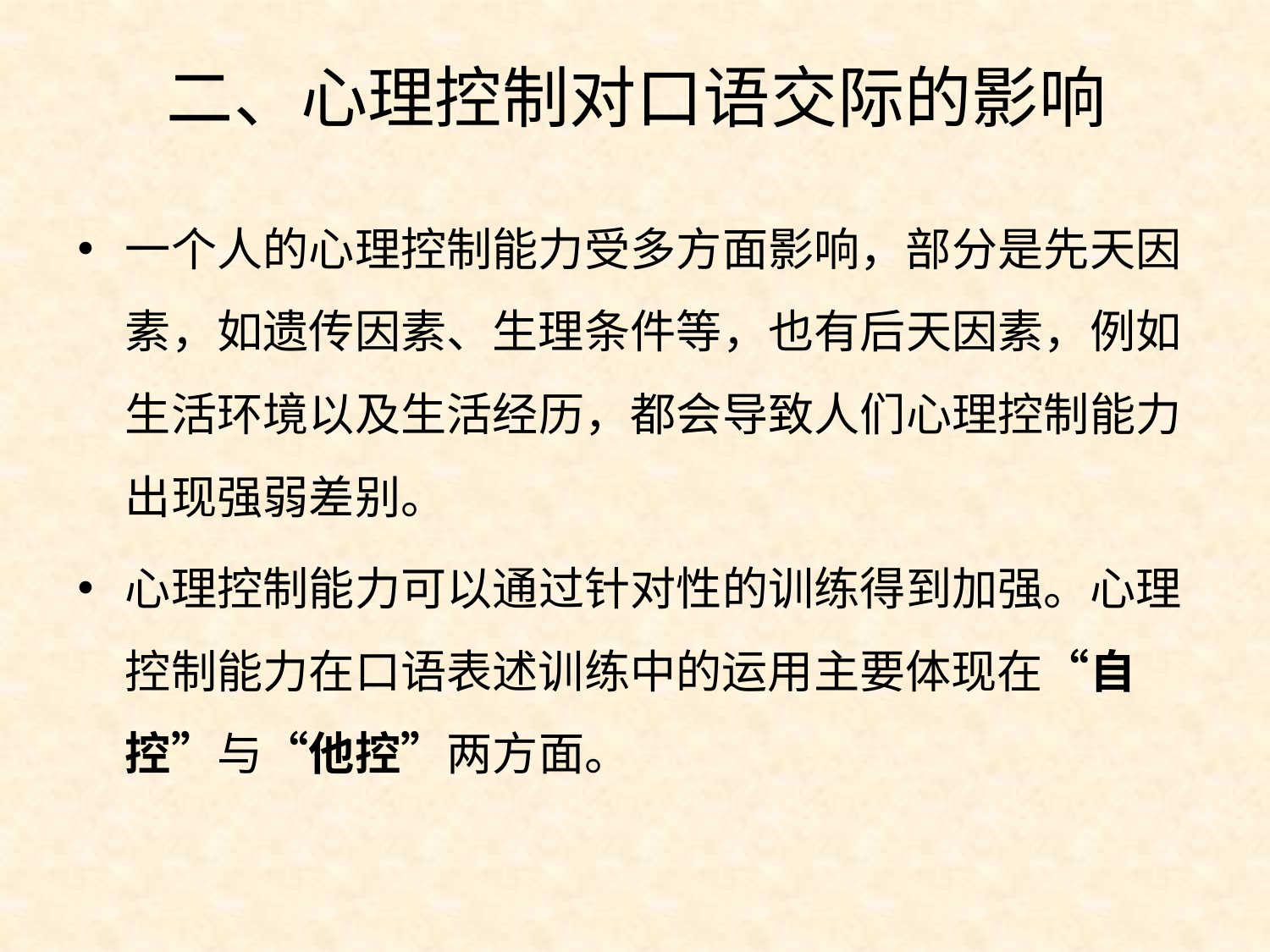

# 二、心理控制对口语交际的影响
一个人的心理控制能力受多方面影响，部分是先天因素，如遗传因素、生理条件等，也有后天因素，例如生活环境以及生活经历，都会导致人们心理控制能力出现强弱差别。
心理控制能力可以通过针对性的训练得到加强。心理控制能力在口语表述训练中的运用主要体现在“自控”与“他控”两方面。